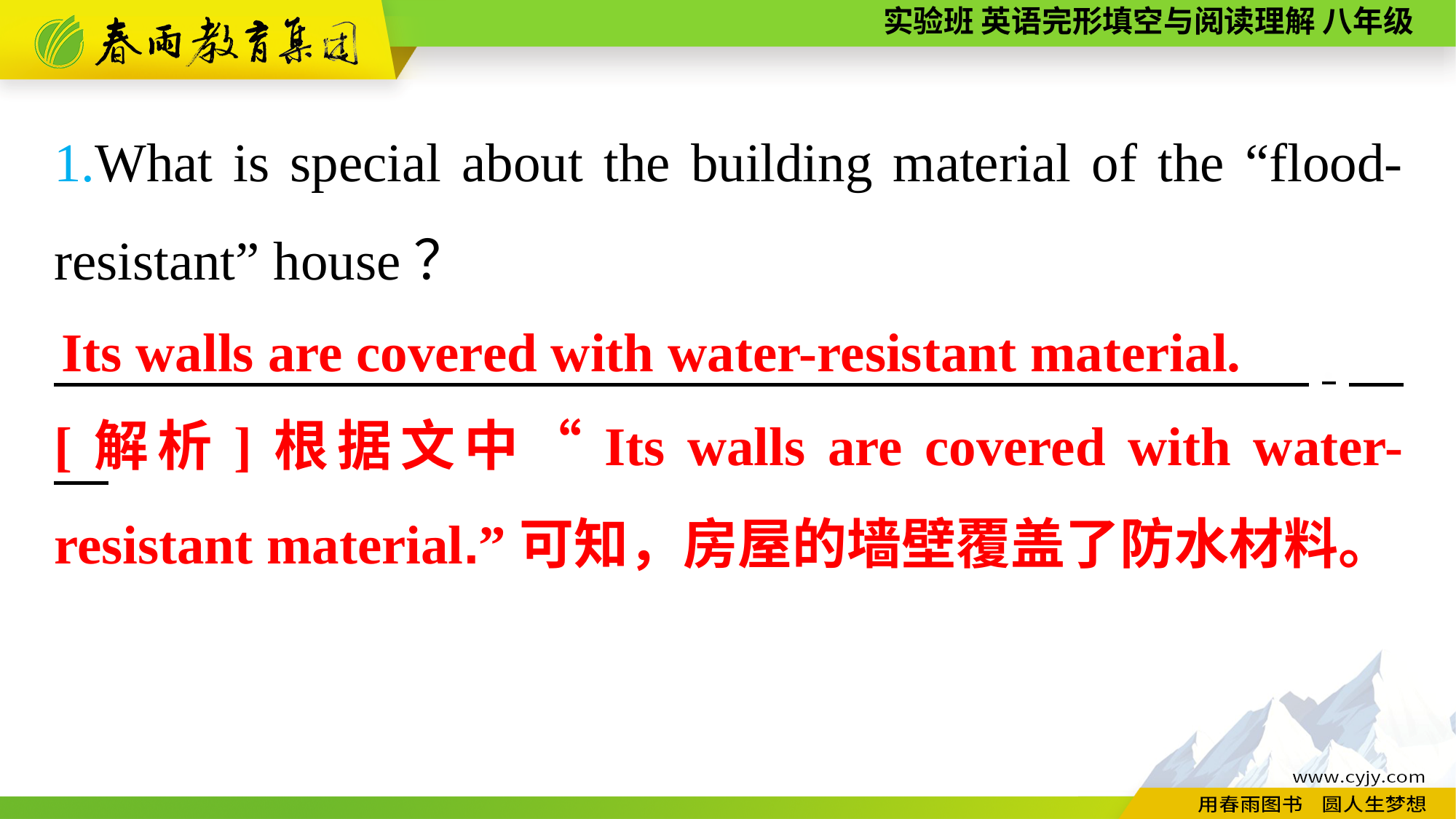

1.What is special about the building material of the “flood-resistant” house？
　　　　                                                                                 .
Its walls are covered with water-resistant material.
[解析]根据文中“Its walls are covered with water-resistant material.”可知，房屋的墙壁覆盖了防水材料。